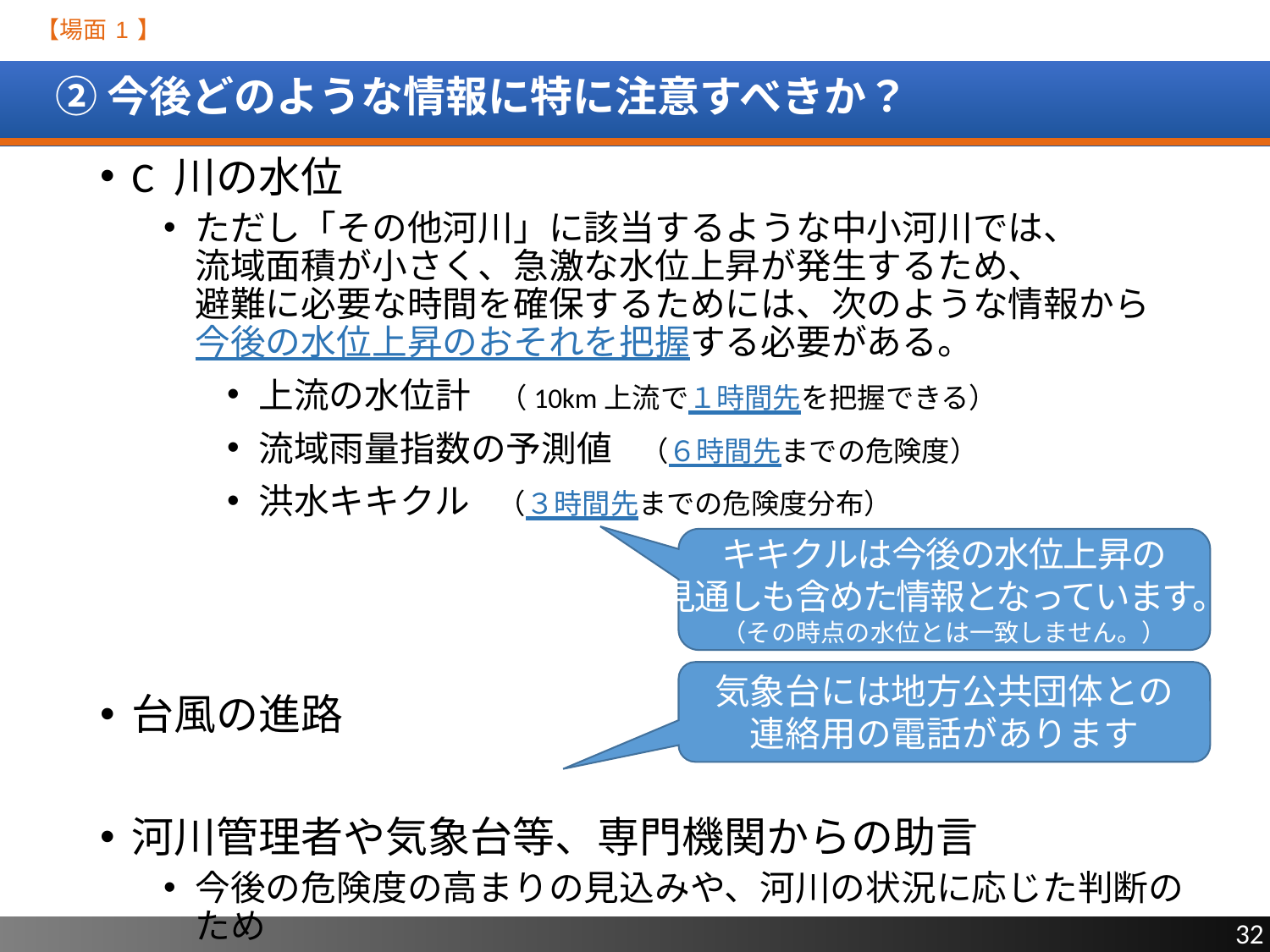

【場面 1 】
# ② 今後どのような情報に特に注意すべきか？
C 川の水位
ただし「その他河川」に該当するような中小河川では、
流域面積が小さく、急激な水位上昇が発生するため、
避難に必要な時間を確保するためには、次のような情報から
今後の水位上昇のおそれを把握する必要がある。
上流の水位計　（10km上流で１時間先を把握できる）
流域雨量指数の予測値　（６時間先までの危険度）
洪水キキクル　（３時間先までの危険度分布）

台風の進路

河川管理者や気象台等、専門機関からの助言
今後の危険度の高まりの見込みや、河川の状況に応じた判断のため
堤防の漏水・侵食等による堤防決壊のおそれを把握するため
キキクルは今後の水位上昇の
見通しも含めた情報となっています。
（その時点の水位とは一致しません。）
気象台には地方公共団体との
連絡用の電話があります
32